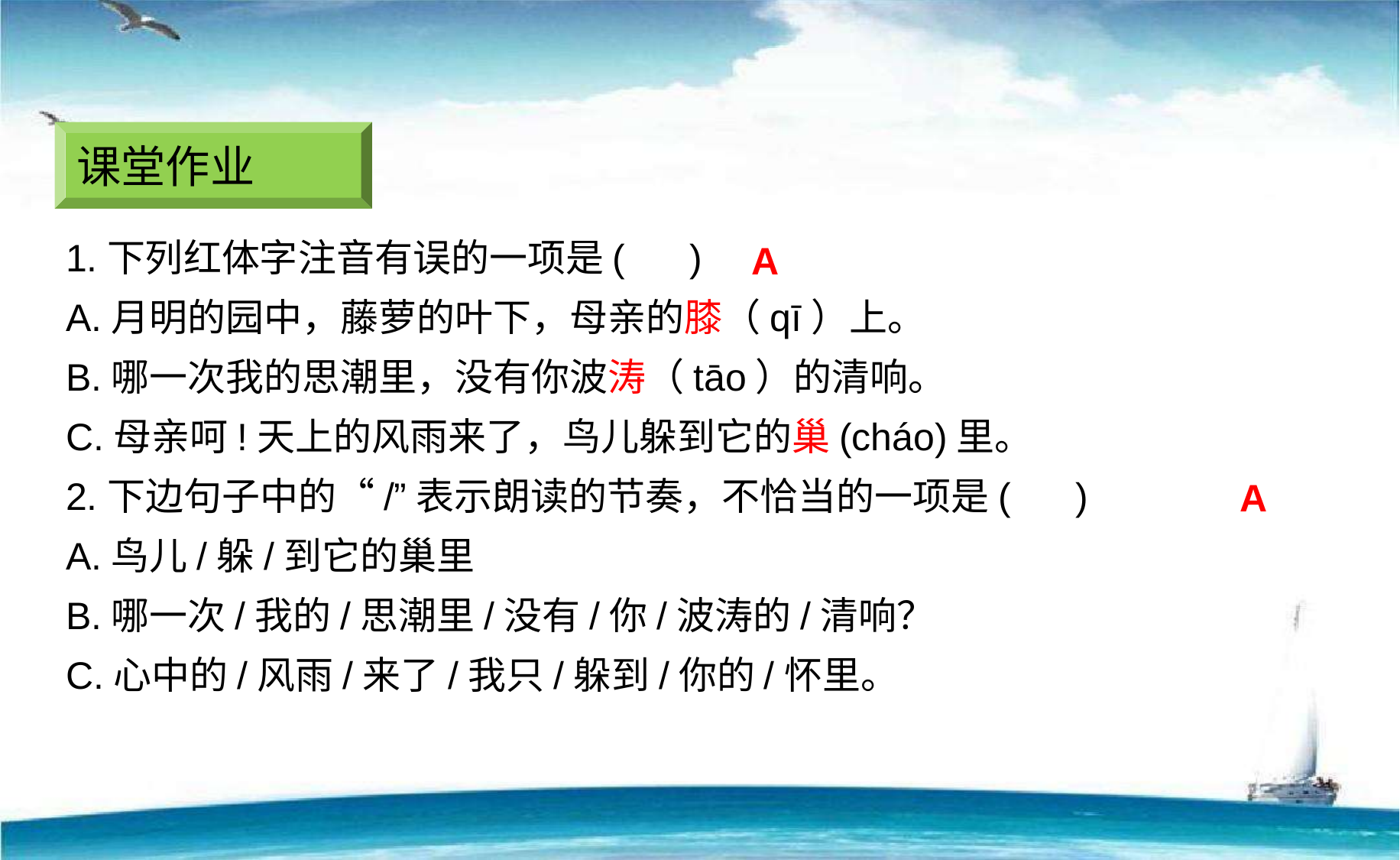

课堂作业

1.下列红体字注音有误的一项是(      )
A.月明的园中，藤萝的叶下，母亲的膝（qī）上。
B.哪一次我的思潮里，没有你波涛（tāo）的清响。
C.母亲呵!天上的风雨来了，鸟儿躲到它的巢(cháo)里。
2.下边句子中的“/”表示朗读的节奏，不恰当的一项是(      )
A.鸟儿/躲/到它的巢里
B.哪一次/我的/思潮里/没有/你/波涛的/清响？
C.心中的/风雨/来了/我只/躲到/你的/怀里。
A
A